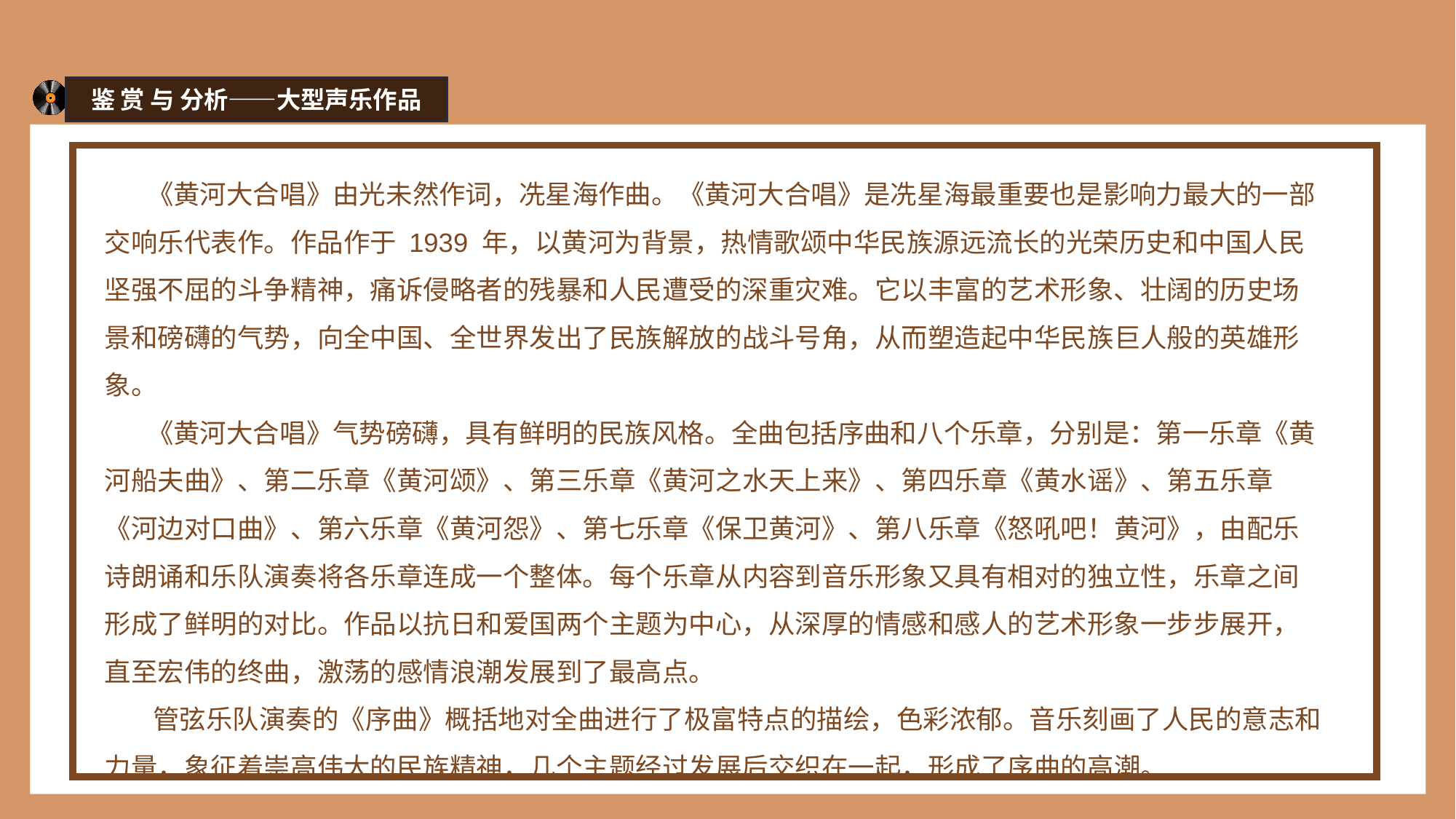

鉴 赏 与 分析——大型声乐作品

      《黄河大合唱》由光未然作词，冼星海作曲。《黄河大合唱》是冼星海最重要也是影响力最大的一部交响乐代表作。作品作于 1939 年，以黄河为背景，热情歌颂中华民族源远流长的光荣历史和中国人民坚强不屈的斗争精神，痛诉侵略者的残暴和人民遭受的深重灾难。它以丰富的艺术形象、壮阔的历史场景和磅礴的气势，向全中国、全世界发出了民族解放的战斗号角，从而塑造起中华民族巨人般的英雄形象。
      《黄河大合唱》气势磅礴，具有鲜明的民族风格。全曲包括序曲和八个乐章，分别是：第一乐章《黄河船夫曲》、第二乐章《黄河颂》、第三乐章《黄河之水天上来》、第四乐章《黄水谣》、第五乐章《河边对口曲》、第六乐章《黄河怨》、第七乐章《保卫黄河》、第八乐章《怒吼吧！黄河》，由配乐诗朗诵和乐队演奏将各乐章连成一个整体。每个乐章从内容到音乐形象又具有相对的独立性，乐章之间形成了鲜明的对比。作品以抗日和爱国两个主题为中心，从深厚的情感和感人的艺术形象一步步展开，直至宏伟的终曲，激荡的感情浪潮发展到了最高点。
       管弦乐队演奏的《序曲》概括地对全曲进行了极富特点的描绘，色彩浓郁。音乐刻画了人民的意志和力量，象征着崇高伟大的民族精神，几个主题经过发展后交织在一起，形成了序曲的高潮。